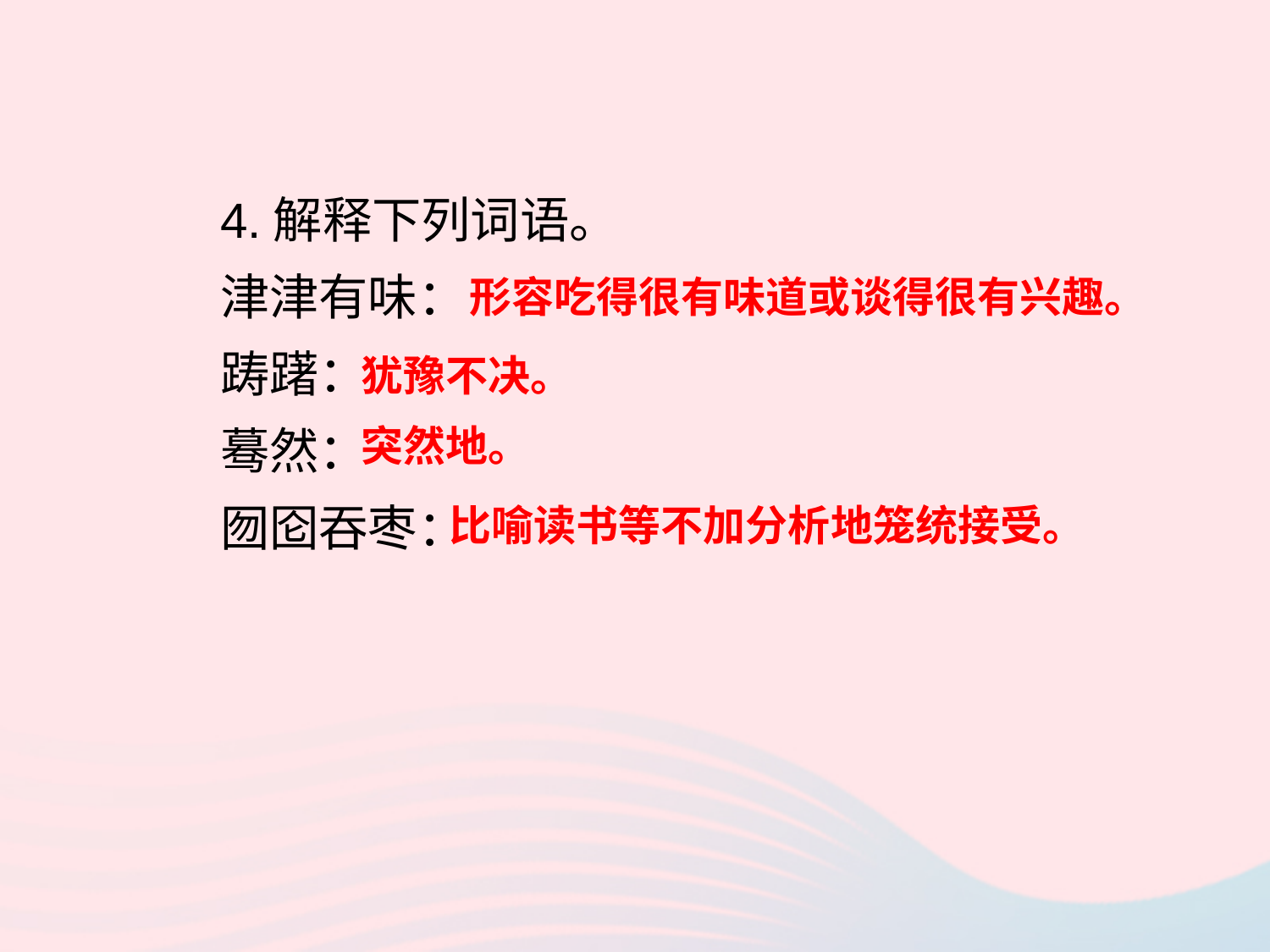

4.解释下列词语。
津津有味：
踌躇：
蓦然：
囫囵吞枣：
形容吃得很有味道或谈得很有兴趣。
犹豫不决。
突然地。
比喻读书等不加分析地笼统接受。